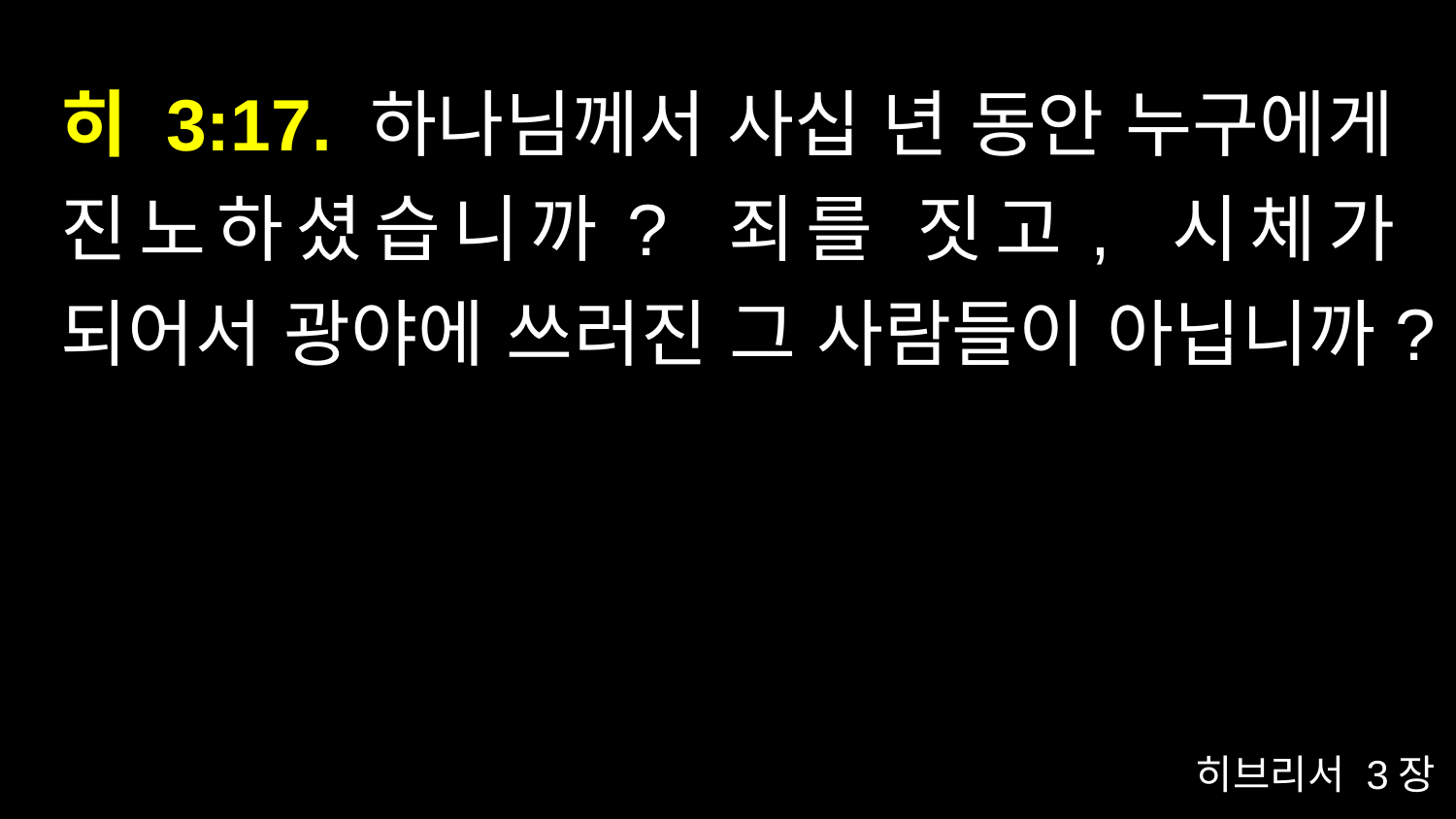

# 히 3:17. 하나님께서 사십 년 동안 누구에게 진노하셨습니까? 죄를 짓고, 시체가 되어서 광야에 쓰러진 그 사람들이 아닙니까?
히브리서 3장